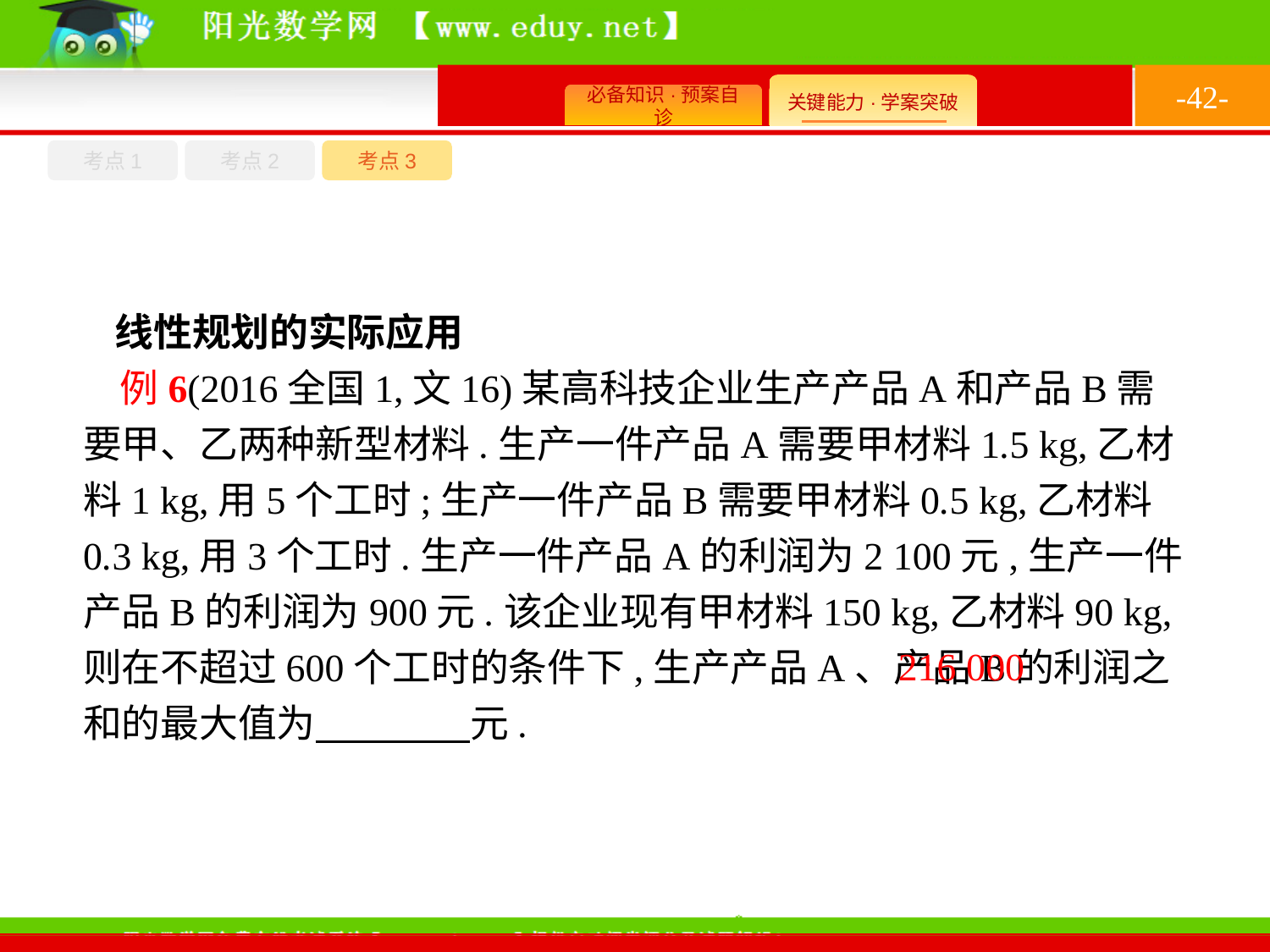

-42-
考点1
考点3
考点2
线性规划的实际应用
例6(2016全国1,文16)某高科技企业生产产品A和产品B需要甲、乙两种新型材料.生产一件产品A需要甲材料1.5 kg,乙材料1 kg,用5个工时;生产一件产品B需要甲材料0.5 kg,乙材料0.3 kg,用3个工时.生产一件产品A的利润为2 100元,生产一件产品B的利润为900元.该企业现有甲材料150 kg,乙材料90 kg,则在不超过600个工时的条件下,生产产品A、产品B的利润之和的最大值为　　　　元.
216 000